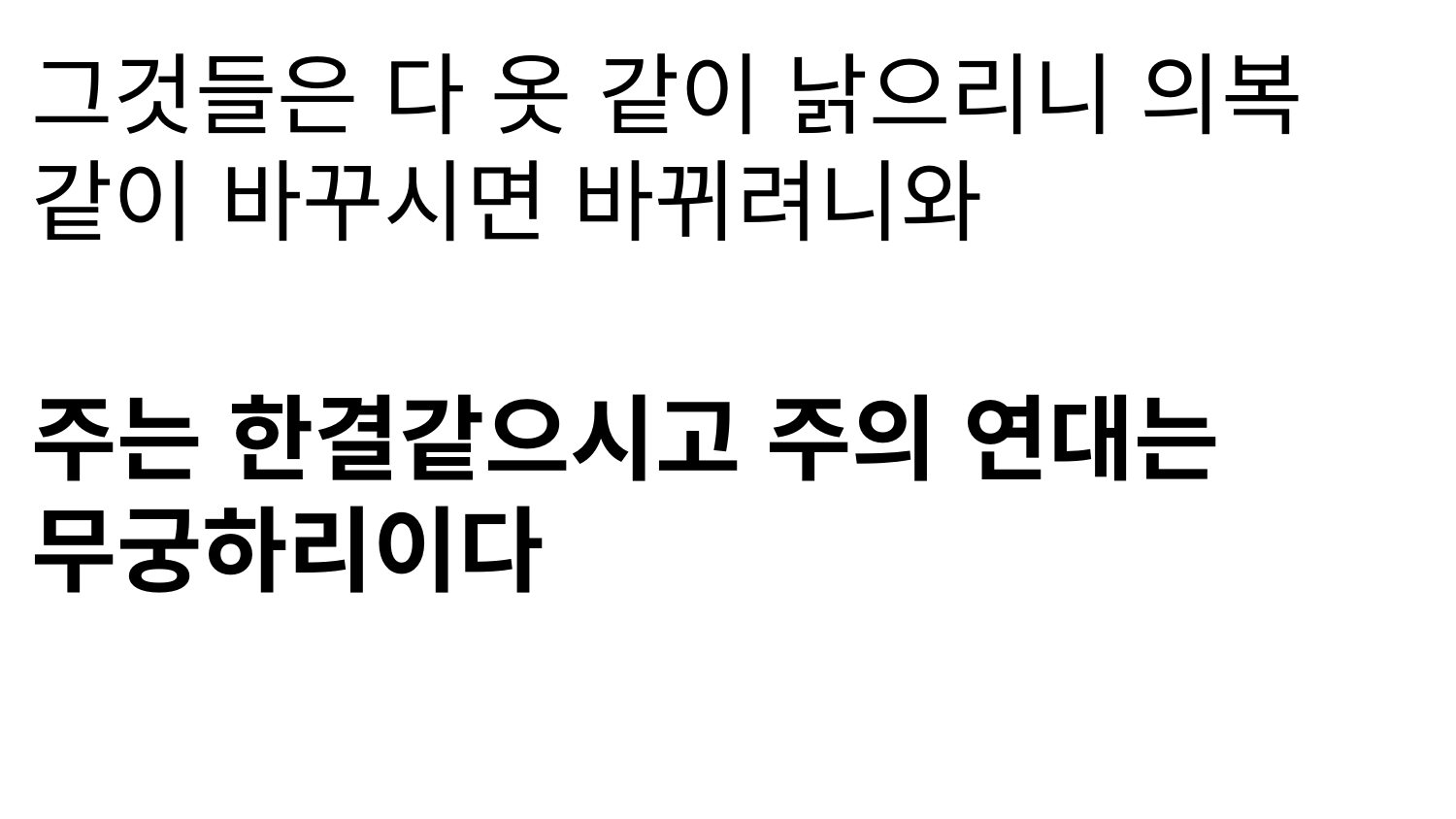

그것들은 다 옷 같이 낡으리니 의복 같이 바꾸시면 바뀌려니와
주는 한결같으시고 주의 연대는 무궁하리이다